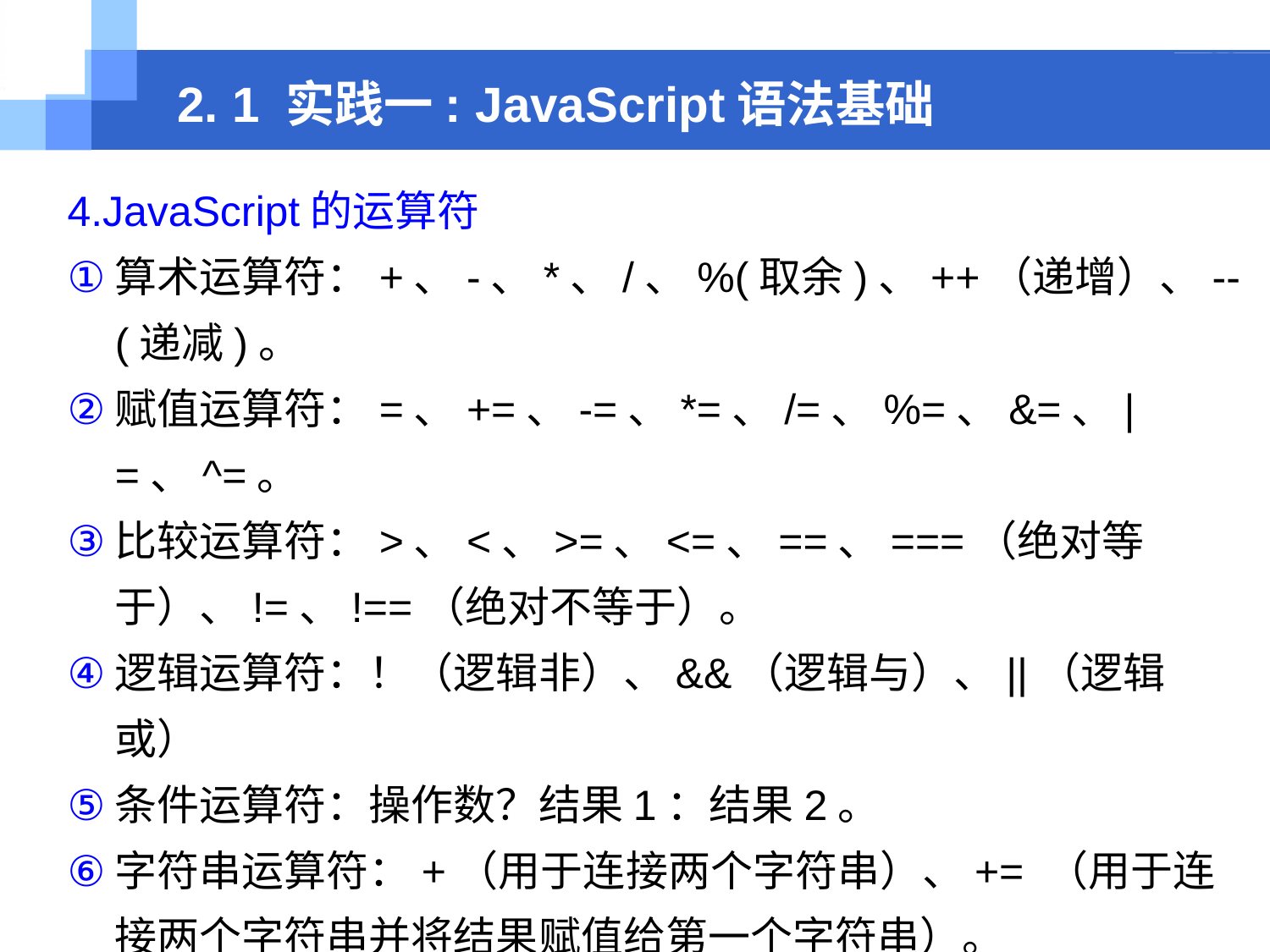

2. 1 实践一: JavaScript语法基础
4.JavaScript的运算符
算术运算符：+、-、*、/、%(取余)、++（递增）、--(递减)。
赋值运算符：=、+=、-=、*=、/=、%=、&=、|=、^=。
比较运算符：>、<、>=、<=、==、===（绝对等于）、!=、!==（绝对不等于）。
逻辑运算符：！（逻辑非）、&&（逻辑与）、||（逻辑或）
条件运算符：操作数？结果1：结果2。
字符串运算符：+（用于连接两个字符串）、+= （用于连接两个字符串并将结果赋值给第一个字符串）。